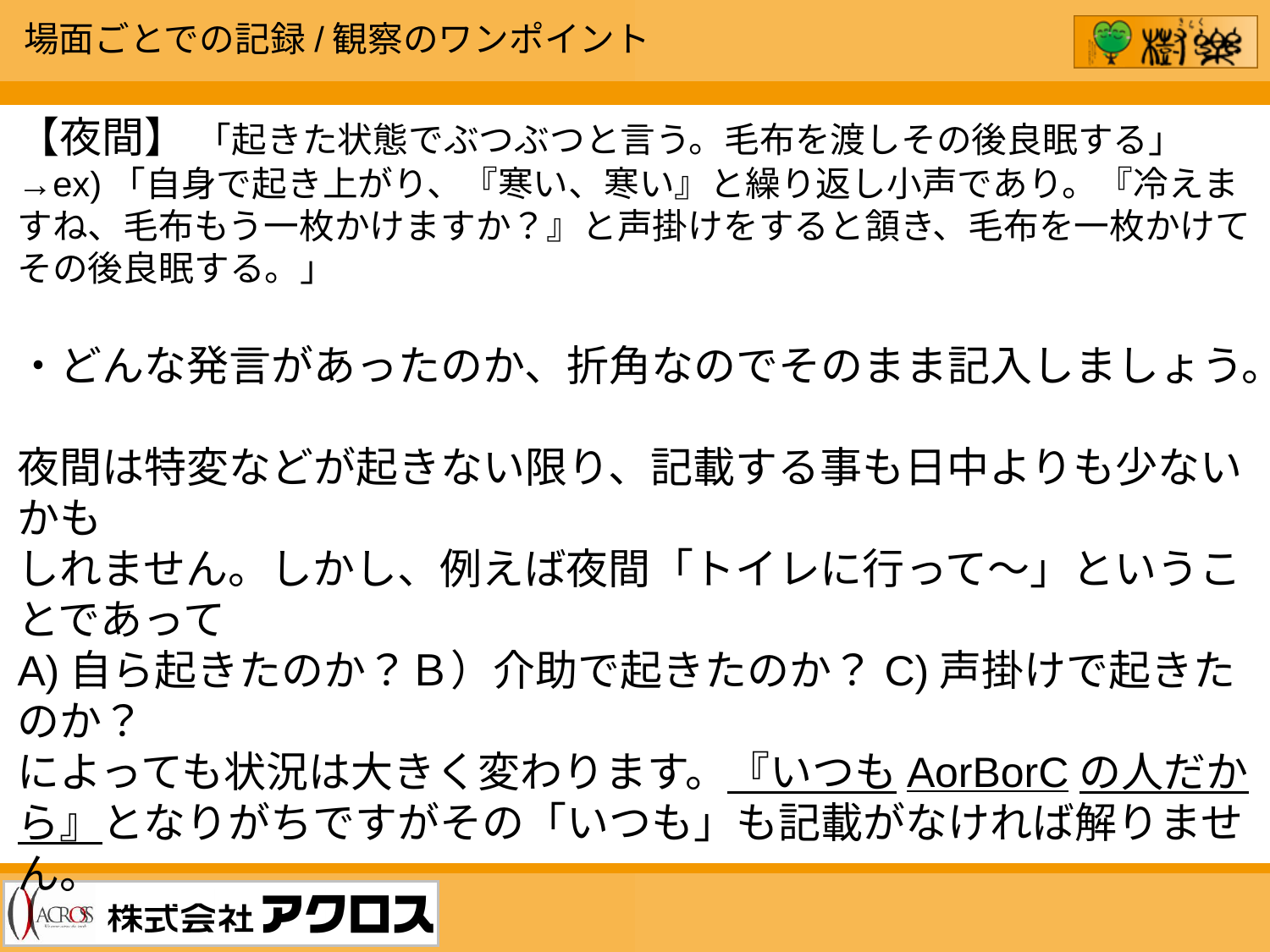

場面ごとでの記録/観察のワンポイント
【夜間】 「起きた状態でぶつぶつと言う。毛布を渡しその後良眠する」
→ex)「自身で起き上がり、『寒い、寒い』と繰り返し小声であり。『冷えますね、毛布もう一枚かけますか？』と声掛けをすると頷き、毛布を一枚かけてその後良眠する。」

・どんな発言があったのか、折角なのでそのまま記入しましょう。

夜間は特変などが起きない限り、記載する事も日中よりも少ないかも
しれません。しかし、例えば夜間「トイレに行って～」ということであって
A)自ら起きたのか？Ｂ）介助で起きたのか？C)声掛けで起きたのか？
によっても状況は大きく変わります。『いつもAorBorCの人だから』となりがちですがその「いつも」も記載がなければ解りません。

夜間に関しては1.5H～2Hに一度程度は巡回をしましょう。
夜は前述のように記載が少なくなるかもしれませんが、夜の事は記録からしか解らない方もシフト上おられても情報の共有は勿論必要です。